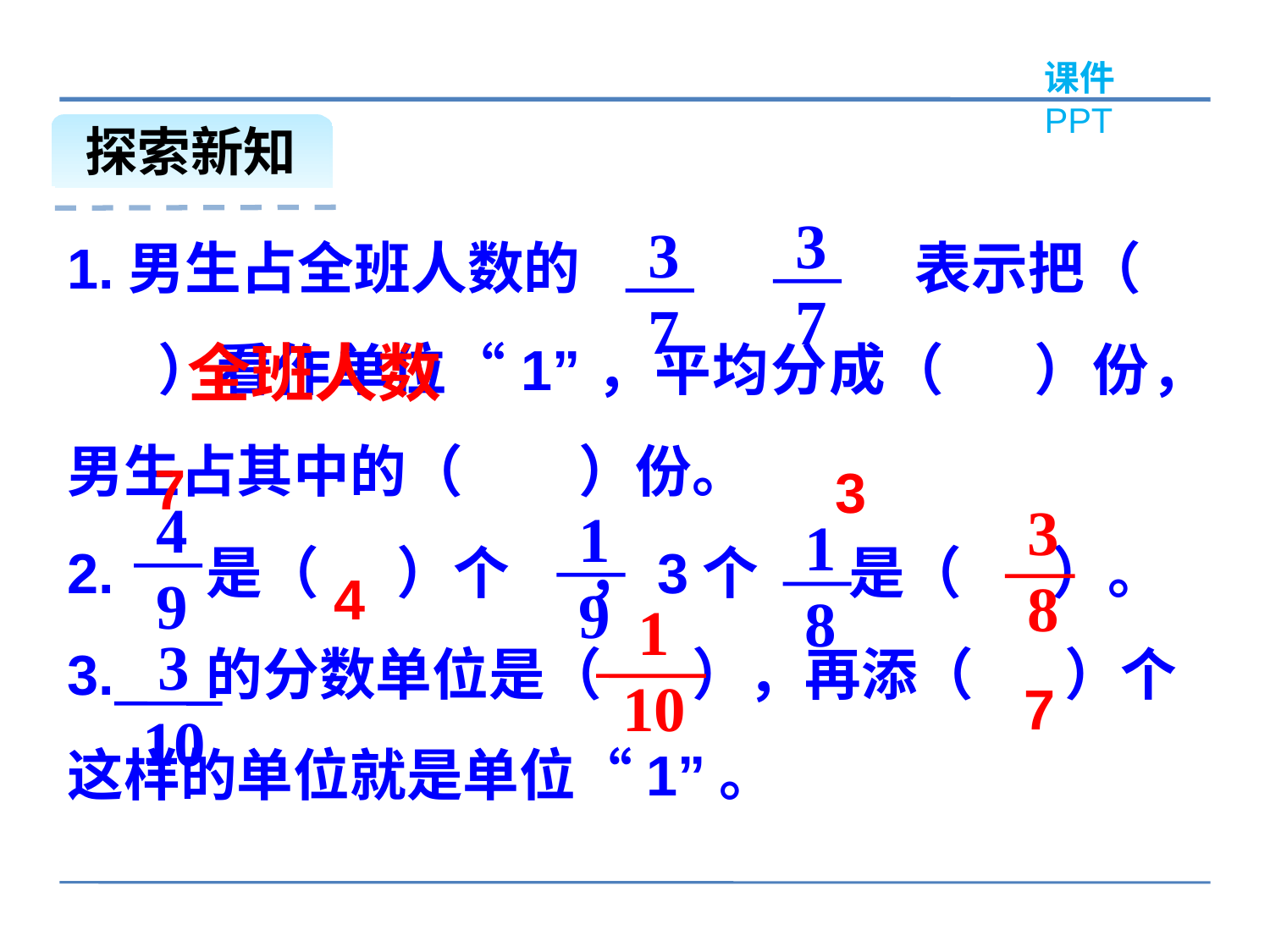

探索新知

1.男生占全班人数的                          表示把（            ）看作单位“1”，平均分成（      ）份，男生占其中的（         ）份。
2.     是（      ）个      ，3个       是（       ）。
3.     的分数单位是（       ），再添（       ）个
这样的单位就是单位“1”。
3
7

3
7

4
9

1
9

1
8

3
10

全班人数

7

3

3
8

4

1
10

7